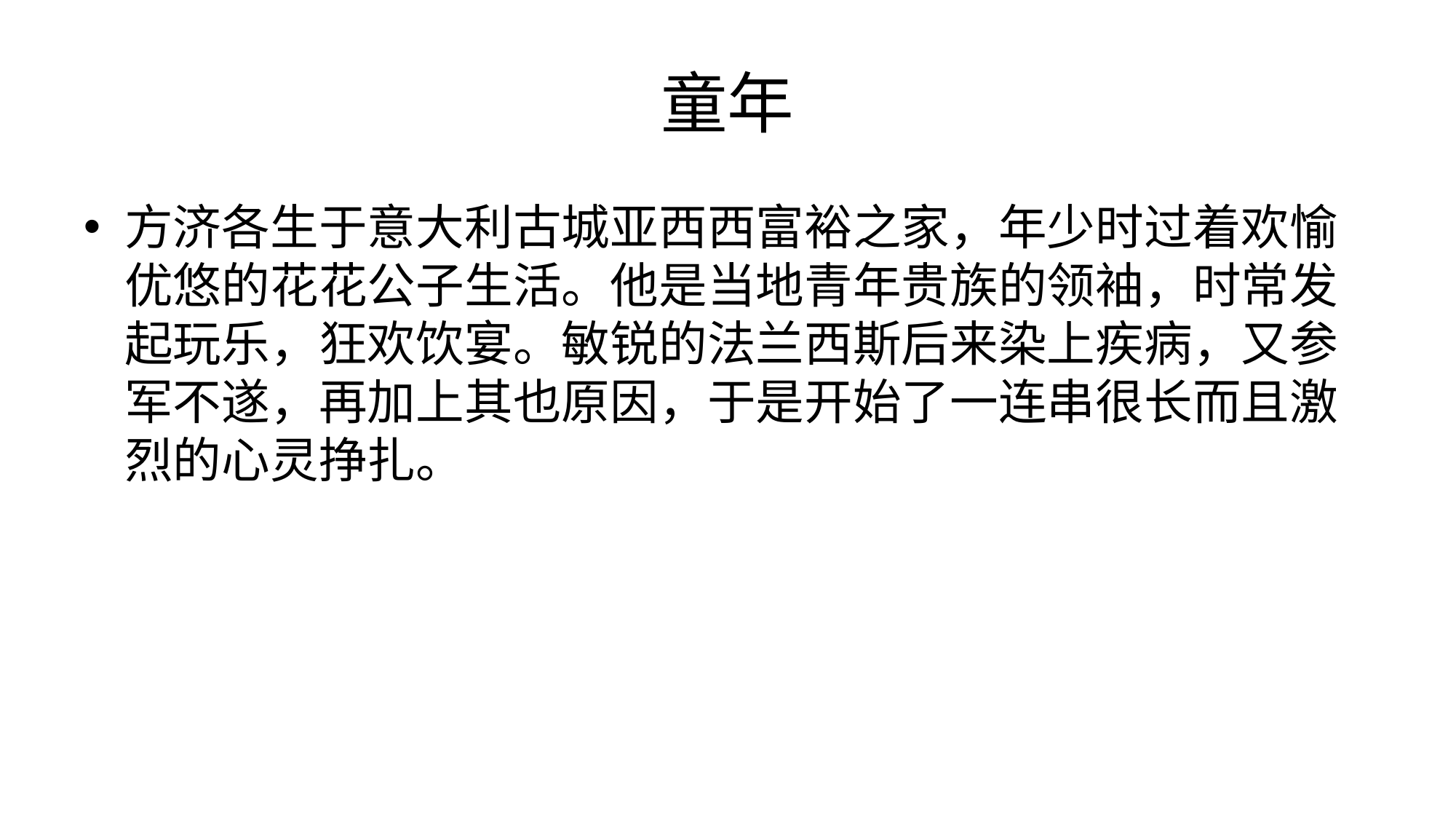

# 童年
方济各生于意大利古城亚西西富裕之家，年少时过着欢愉优悠的花花公子生活。他是当地青年贵族的领袖，时常发起玩乐，狂欢饮宴。敏锐的法兰西斯后来染上疾病，又参军不遂，再加上其也原因，于是开始了一连串很长而且激烈的心灵挣扎。